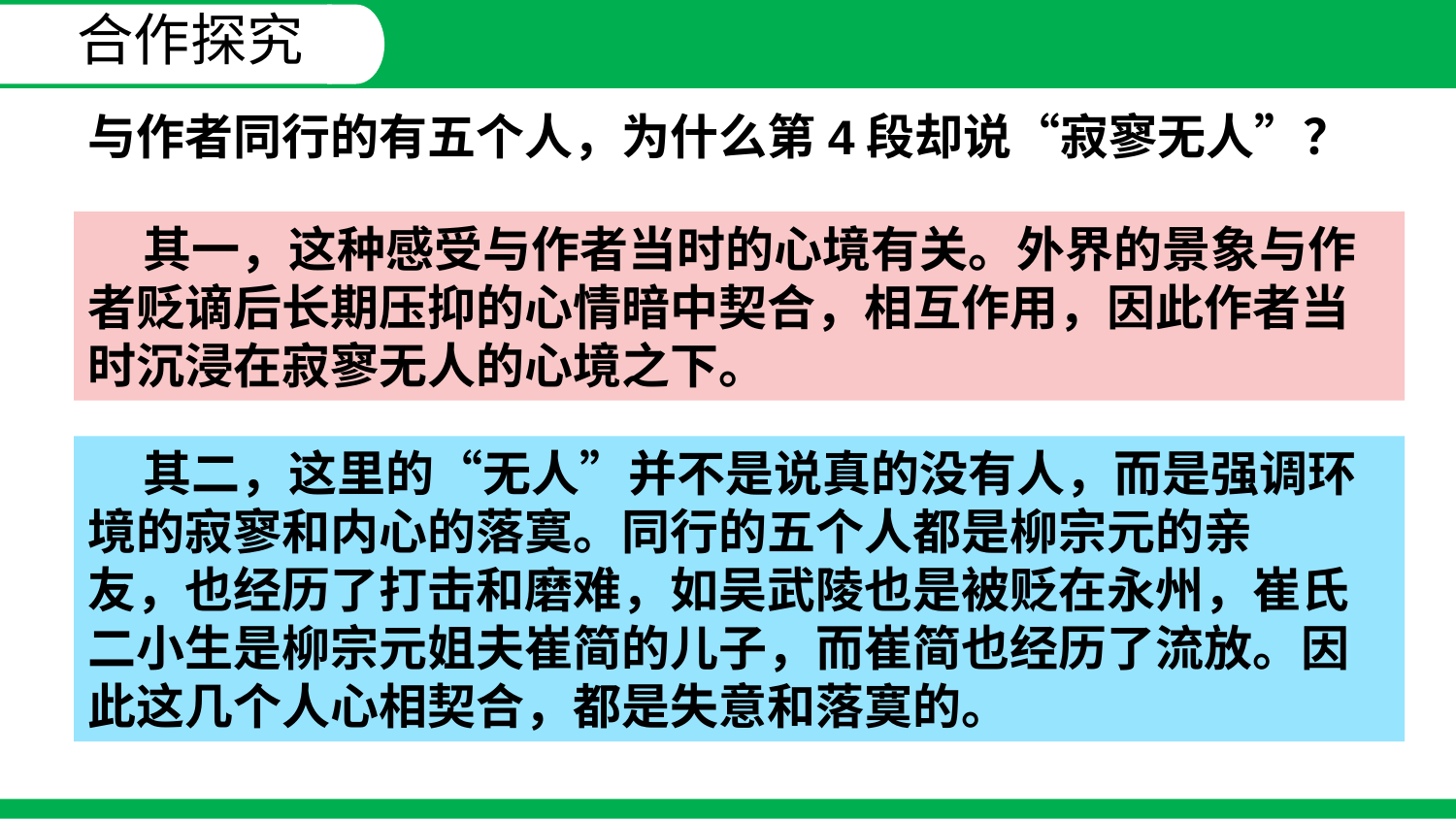

合作探究
与作者同行的有五个人，为什么第4段却说“寂寥无人”？
    其一，这种感受与作者当时的心境有关。外界的景象与作者贬谪后长期压抑的心情暗中契合，相互作用，因此作者当时沉浸在寂寥无人的心境之下。
    其二，这里的“无人”并不是说真的没有人，而是强调环境的寂寥和内心的落寞。同行的五个人都是柳宗元的亲
友，也经历了打击和磨难，如吴武陵也是被贬在永州，崔氏二小生是柳宗元姐夫崔简的儿子，而崔简也经历了流放。因此这几个人心相契合，都是失意和落寞的。